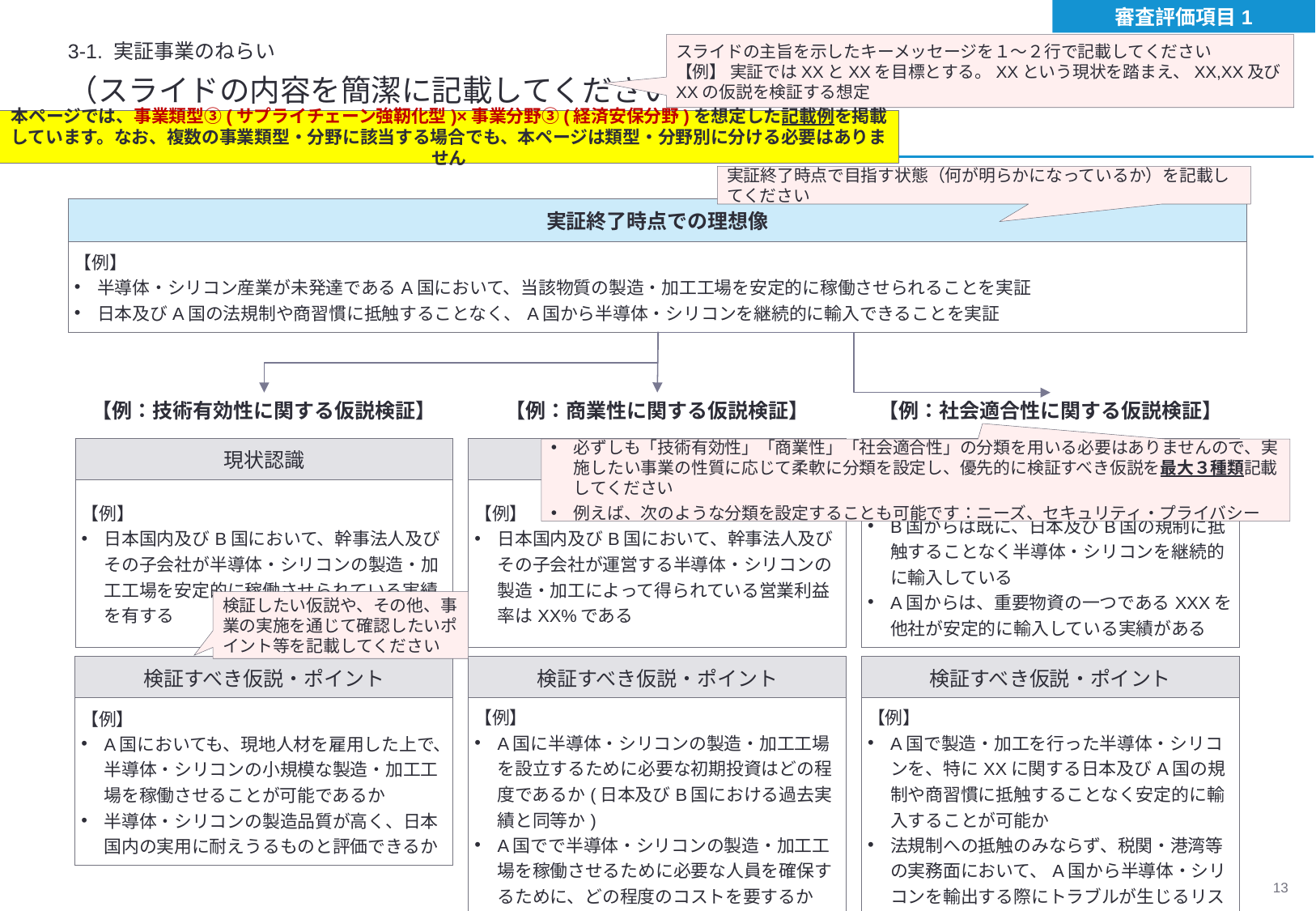

審査評価項目1
3-1. 実証事業のねらい
スライドの主旨を示したキーメッセージを１～２行で記載してください
【例】 実証ではXXとXXを目標とする。XXという現状を踏まえ、XX,XX及びXXの仮説を検証する想定
（スライドの内容を簡潔に記載してください）
本ページでは、事業類型③(サプライチェーン強靭化型)×事業分野③(経済安保分野)を想定した記載例を掲載しています。なお、複数の事業類型・分野に該当する場合でも、本ページは類型・分野別に分ける必要はありません
実証終了時点で目指す状態（何が明らかになっているか）を記載してください
| 実証終了時点での理想像 |
| --- |
| 【例】 半導体・シリコン産業が未発達であるA国において、当該物質の製造・加工工場を安定的に稼働させられることを実証 日本及びA国の法規制や商習慣に抵触することなく、A国から半導体・シリコンを継続的に輸入できることを実証 |
【例：技術有効性に関する仮説検証】
【例：商業性に関する仮説検証】
【例：社会適合性に関する仮説検証】
| 現状認識 |
| --- |
| 【例】 日本国内及びB国において、幹事法人及びその子会社が半導体・シリコンの製造・加工工場を安定的に稼働させられている実績を有する |
| 現状認識 |
| --- |
| 【例】 日本国内及びB国において、幹事法人及びその子会社が運営する半導体・シリコンの製造・加工によって得られている営業利益率はXX%である |
| 現状認識 |
| --- |
| 【例】 B国からは既に、日本及びB国の規制に抵触することなく半導体・シリコンを継続的に輸入している A国からは、重要物資の一つであるXXXを他社が安定的に輸入している実績がある |
必ずしも「技術有効性」「商業性」「社会適合性」の分類を用いる必要はありませんので、実施したい事業の性質に応じて柔軟に分類を設定し、優先的に検証すべき仮説を最大３種類記載してください
例えば、次のような分類を設定することも可能です：ニーズ、セキュリティ・プライバシー
検証したい仮説や、その他、事業の実施を通じて確認したいポイント等を記載してください
| 検証すべき仮説・ポイント |
| --- |
| 【例】 A国においても、現地人材を雇用した上で、半導体・シリコンの小規模な製造・加工工場を稼働させることが可能であるか 半導体・シリコンの製造品質が高く、日本国内の実用に耐えうるものと評価できるか |
| 検証すべき仮説・ポイント |
| --- |
| 【例】 A国に半導体・シリコンの製造・加工工場を設立するために必要な初期投資はどの程度であるか(日本及びB国における過去実績と同等か) A国でで半導体・シリコンの製造・加工工場を稼働させるために必要な人員を確保するために、どの程度のコストを要するか |
| 検証すべき仮説・ポイント |
| --- |
| 【例】 A国で製造・加工を行った半導体・シリコンを、特にXXに関する日本及びA国の規制や商習慣に抵触することなく安定的に輸入することが可能か 法規制への抵触のみならず、税関・港湾等の実務面において、A国から半導体・シリコンを輸出する際にトラブルが生じるリスクは無いか |